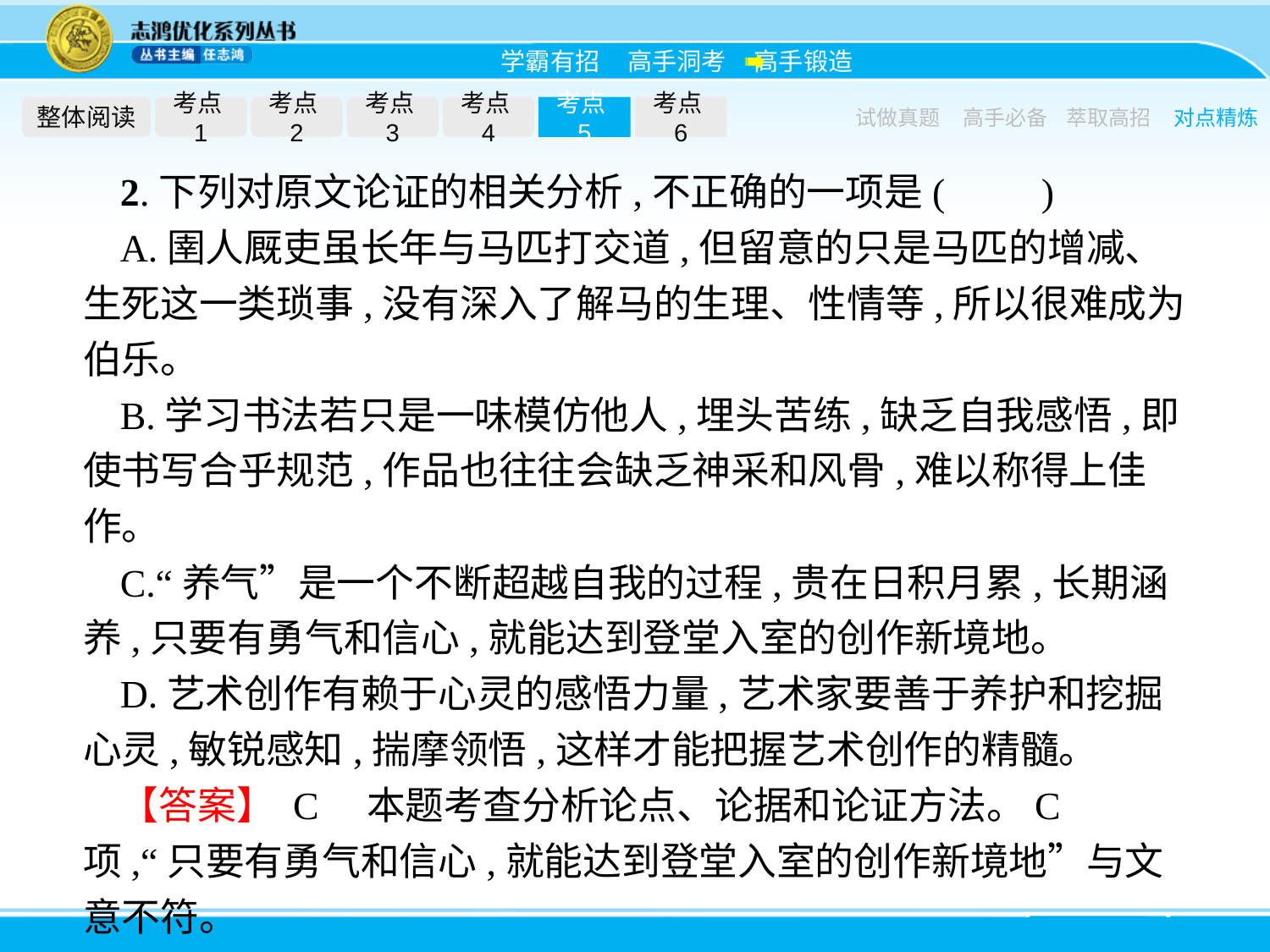

整体阅读
考点1
考点2
考点3
考点4
考点5
考点6
试做真题
高手必备
萃取高招
对点精炼
2.下列对原文论证的相关分析,不正确的一项是(　　)
A.圉人厩吏虽长年与马匹打交道,但留意的只是马匹的增减、生死这一类琐事,没有深入了解马的生理、性情等,所以很难成为伯乐。
B.学习书法若只是一味模仿他人,埋头苦练,缺乏自我感悟,即使书写合乎规范,作品也往往会缺乏神采和风骨,难以称得上佳作。
C.“养气”是一个不断超越自我的过程,贵在日积月累,长期涵养,只要有勇气和信心,就能达到登堂入室的创作新境地。
D.艺术创作有赖于心灵的感悟力量,艺术家要善于养护和挖掘心灵,敏锐感知,揣摩领悟,这样才能把握艺术创作的精髓。
【答案】 C　本题考查分析论点、论据和论证方法。C项,“只要有勇气和信心,就能达到登堂入室的创作新境地”与文意不符。